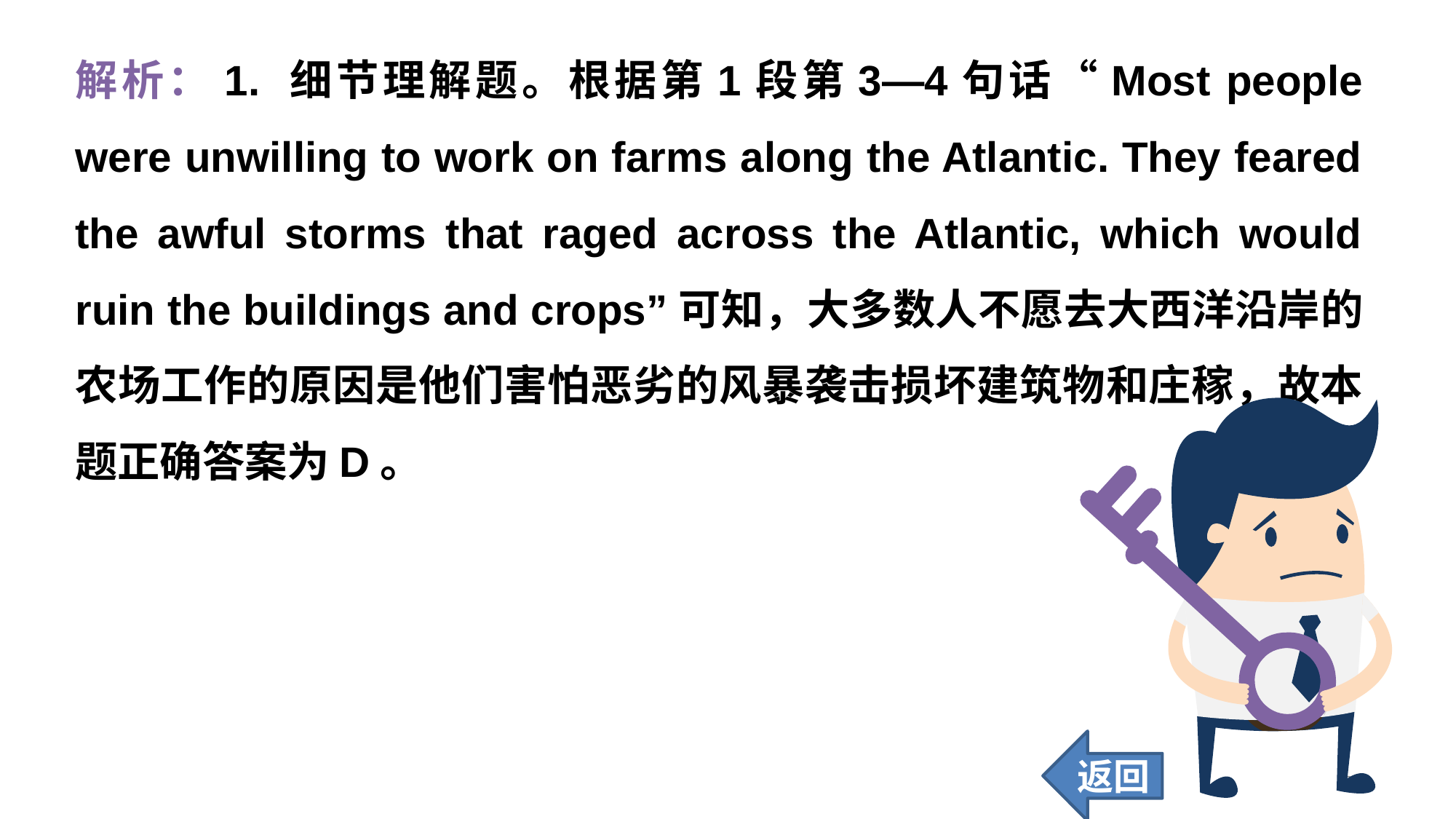

解析：1. 细节理解题。根据第1段第3—4句话“Most people were unwilling to work on farms along the Atlantic. They feared the awful storms that raged across the Atlantic, which would ruin the buildings and crops”可知，大多数人不愿去大西洋沿岸的农场工作的原因是他们害怕恶劣的风暴袭击损坏建筑物和庄稼，故本题正确答案为D。

返回
268